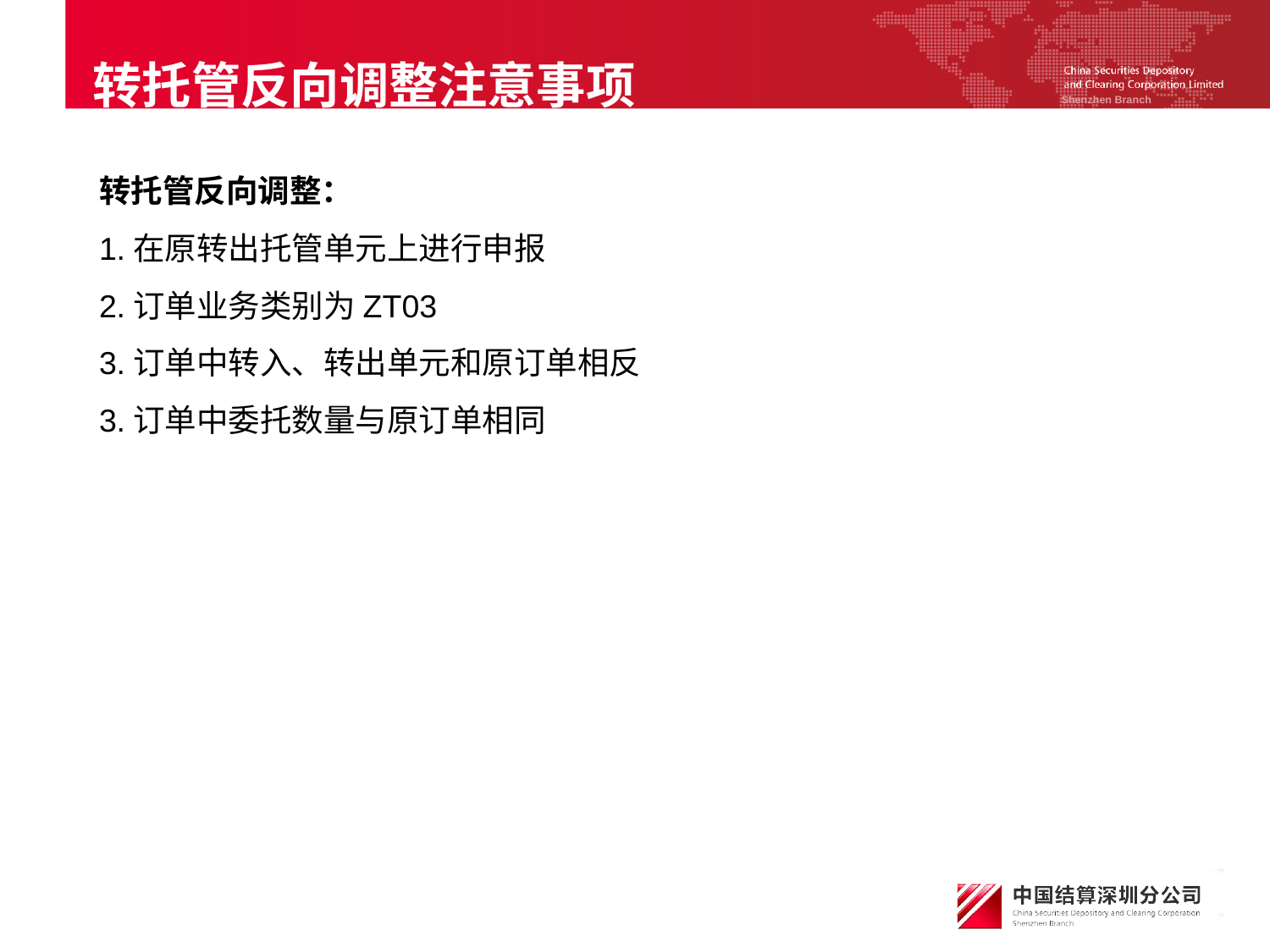

转托管反向调整注意事项
转托管反向调整：
1.在原转出托管单元上进行申报
2.订单业务类别为ZT03
3.订单中转入、转出单元和原订单相反
3.订单中委托数量与原订单相同